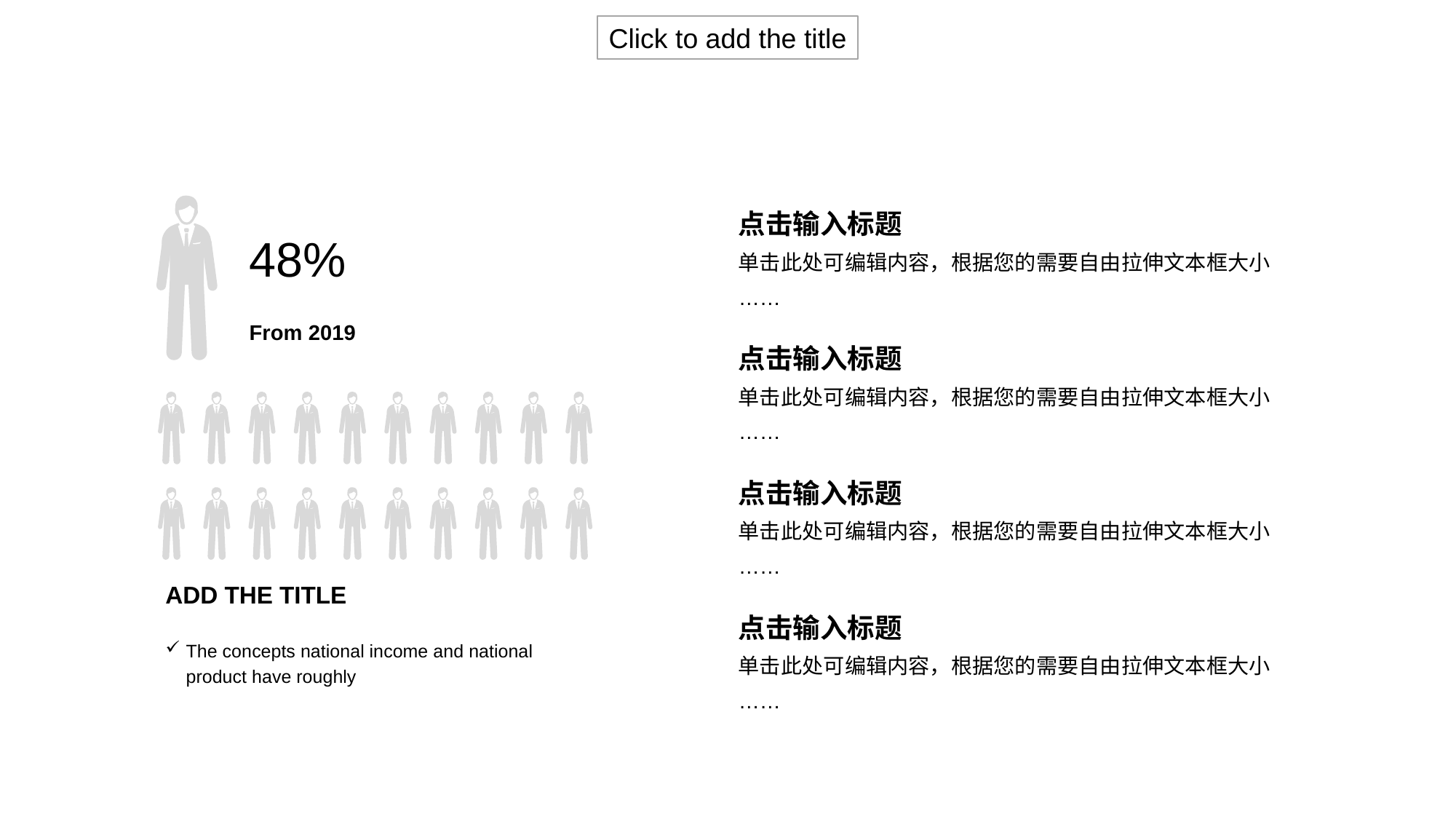

Click to add the title

48%
From 2019

ADD THE TITLE
The concepts national income and national product have roughly
点击输入标题
单击此处可编辑内容，根据您的需要自由拉伸文本框大小
……
点击输入标题
单击此处可编辑内容，根据您的需要自由拉伸文本框大小
……
点击输入标题
单击此处可编辑内容，根据您的需要自由拉伸文本框大小
……
点击输入标题
单击此处可编辑内容，根据您的需要自由拉伸文本框大小
……